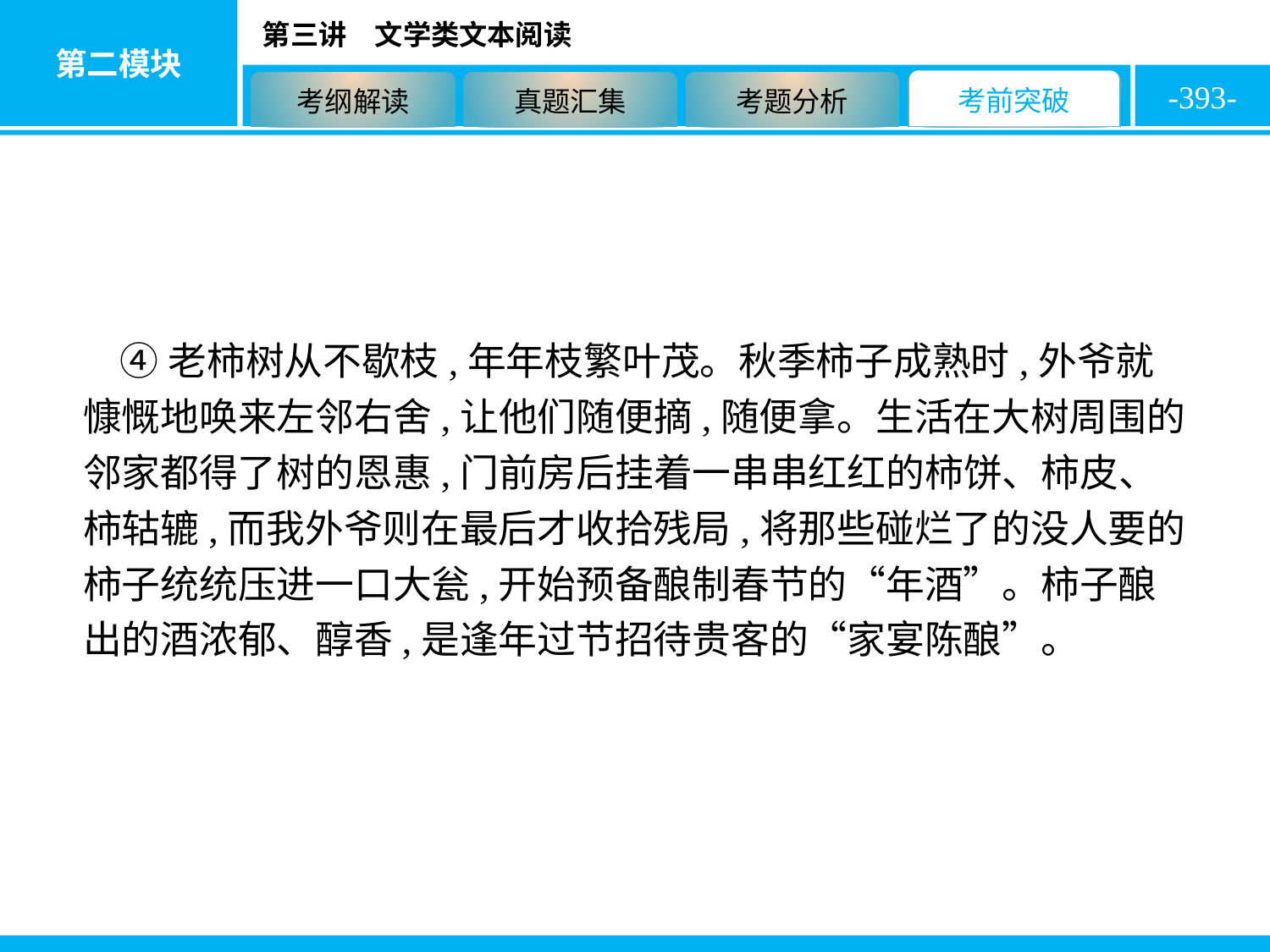

-393-
④老柿树从不歇枝,年年枝繁叶茂。秋季柿子成熟时,外爷就慷慨地唤来左邻右舍,让他们随便摘,随便拿。生活在大树周围的邻家都得了树的恩惠,门前房后挂着一串串红红的柿饼、柿皮、柿轱辘,而我外爷则在最后才收拾残局,将那些碰烂了的没人要的柿子统统压进一口大瓮,开始预备酿制春节的“年酒”。柿子酿出的酒浓郁、醇香,是逢年过节招待贵客的“家宴陈酿”。